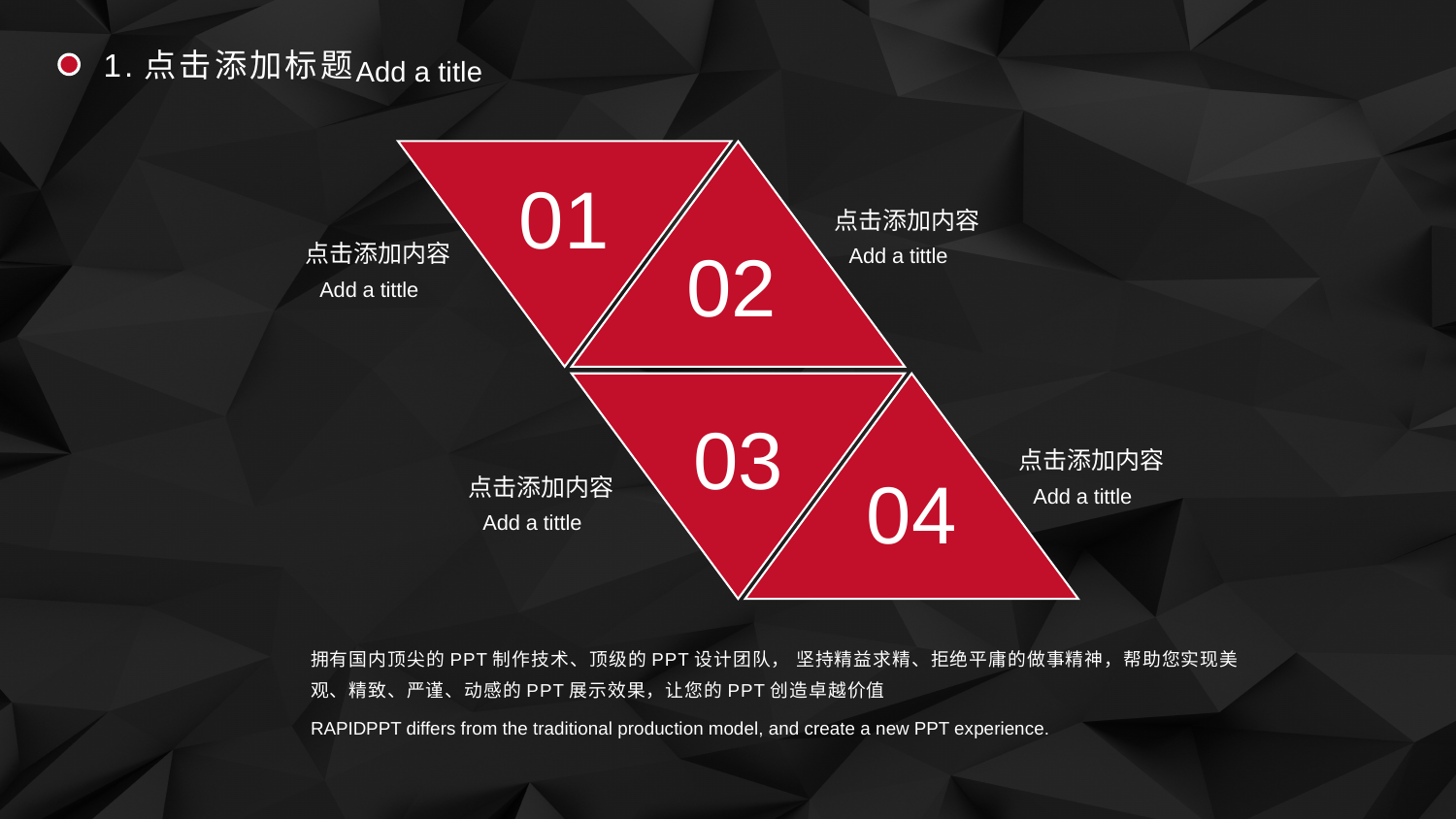

1.点击添加标题
Add a title

01

02
点击添加内容
Add a tittle
点击添加内容
Add a tittle

03

04
点击添加内容
Add a tittle
点击添加内容
Add a tittle
拥有国内顶尖的PPT制作技术、顶级的PPT设计团队， 坚持精益求精、拒绝平庸的做事精神，帮助您实现美观、精致、严谨、动感的PPT展示效果，让您的PPT创造卓越价值
RAPIDPPT differs from the traditional production model, and create a new PPT experience.